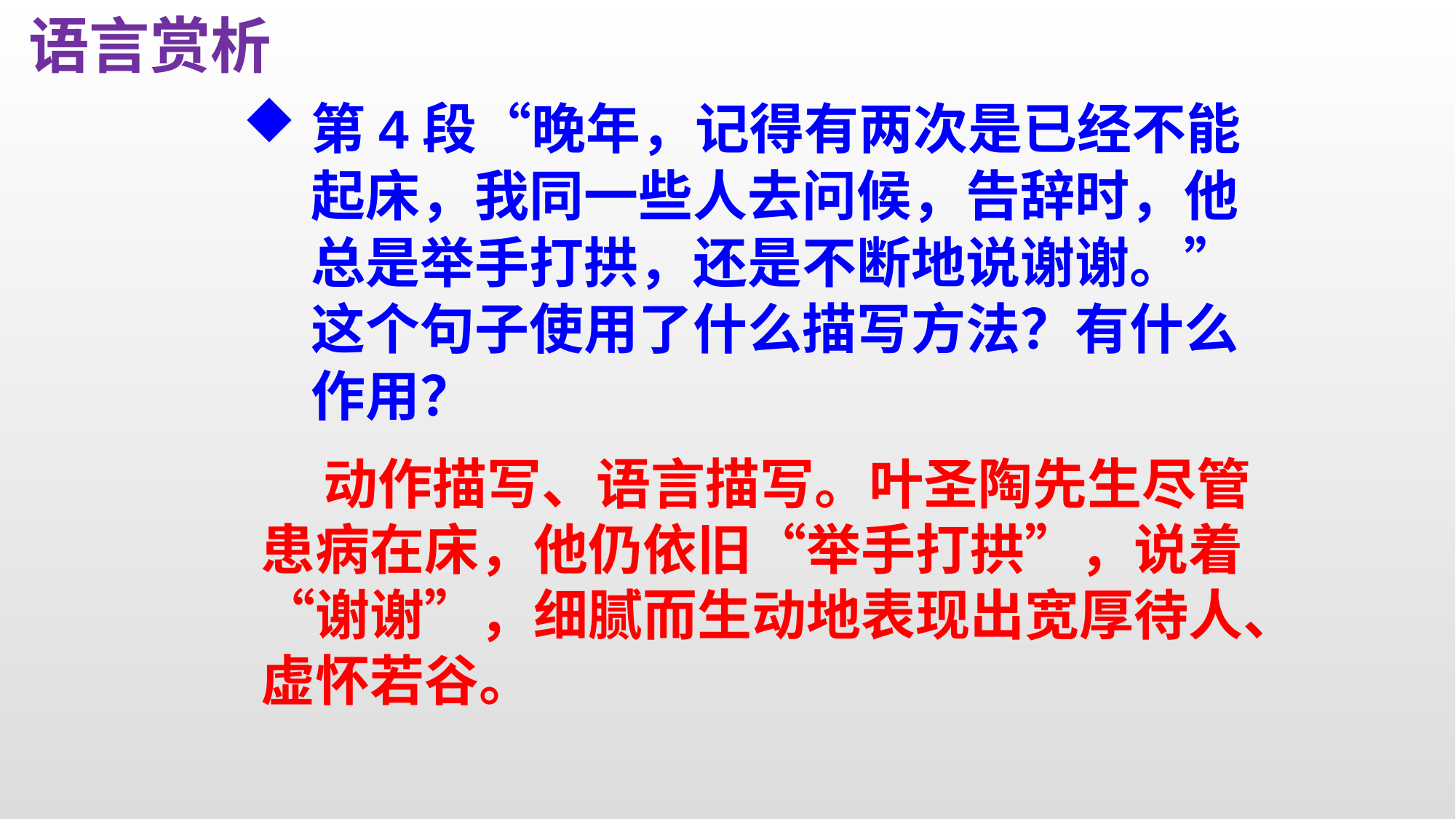

语言赏析
第4段“晚年，记得有两次是已经不能起床，我同一些人去问候，告辞时，他总是举手打拱，还是不断地说谢谢。”这个句子使用了什么描写方法？有什么作用？
    动作描写、语言描写。叶圣陶先生尽管患病在床，他仍依旧“举手打拱”，说着“谢谢”，细腻而生动地表现出宽厚待人、虚怀若谷。